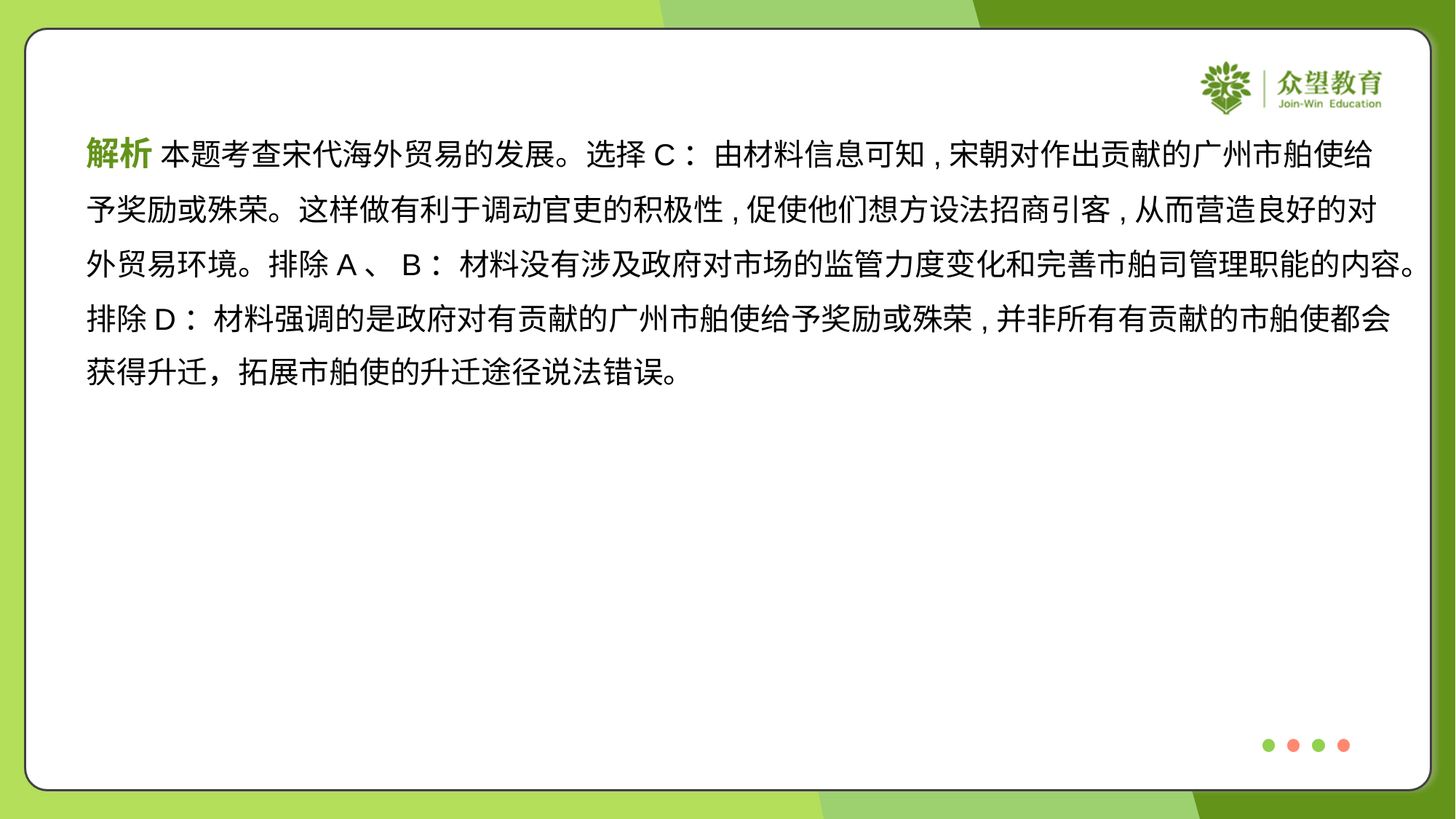

解析 本题考查宋代海外贸易的发展。选择C：由材料信息可知,宋朝对作出贡献的广州市舶使给
予奖励或殊荣。这样做有利于调动官吏的积极性,促使他们想方设法招商引客,从而营造良好的对
外贸易环境。排除A、B：材料没有涉及政府对市场的监管力度变化和完善市舶司管理职能的内容。
排除D：材料强调的是政府对有贡献的广州市舶使给予奖励或殊荣,并非所有有贡献的市舶使都会
获得升迁，拓展市舶使的升迁途径说法错误。